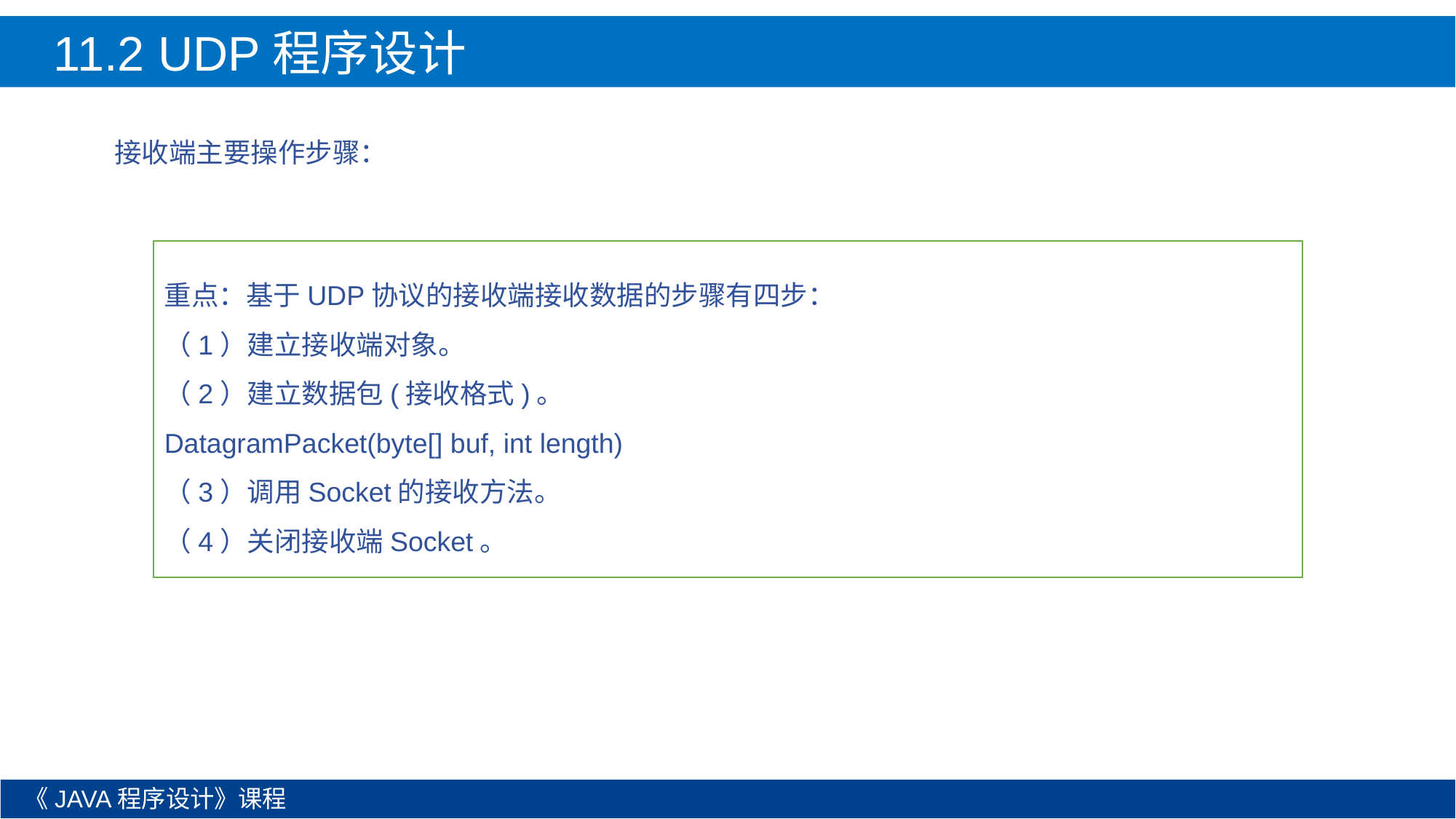

11.2 UDP程序设计
接收端主要操作步骤：
重点：基于UDP协议的接收端接收数据的步骤有四步：
（1）建立接收端对象。
（2）建立数据包(接收格式)。
DatagramPacket(byte[] buf, int length)
（3）调用Socket的接收方法。
（4）关闭接收端Socket。
《JAVA程序设计》课程